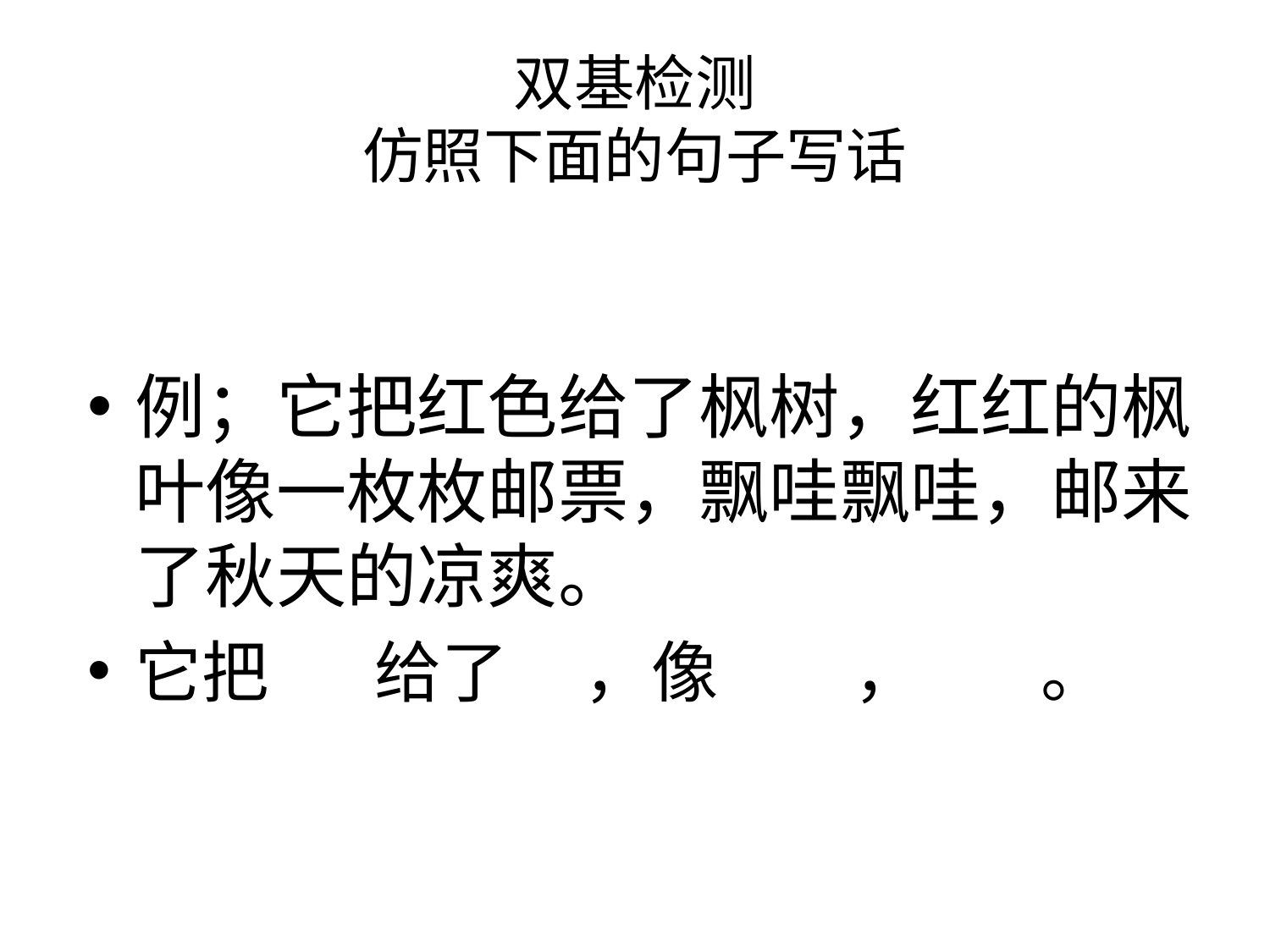

# 双基检测 仿照下面的句子写话

例；它把红色给了枫树，红红的枫叶像一枚枚邮票，飘哇飘哇，邮来了秋天的凉爽。
它把       给了     ，像         ，        。